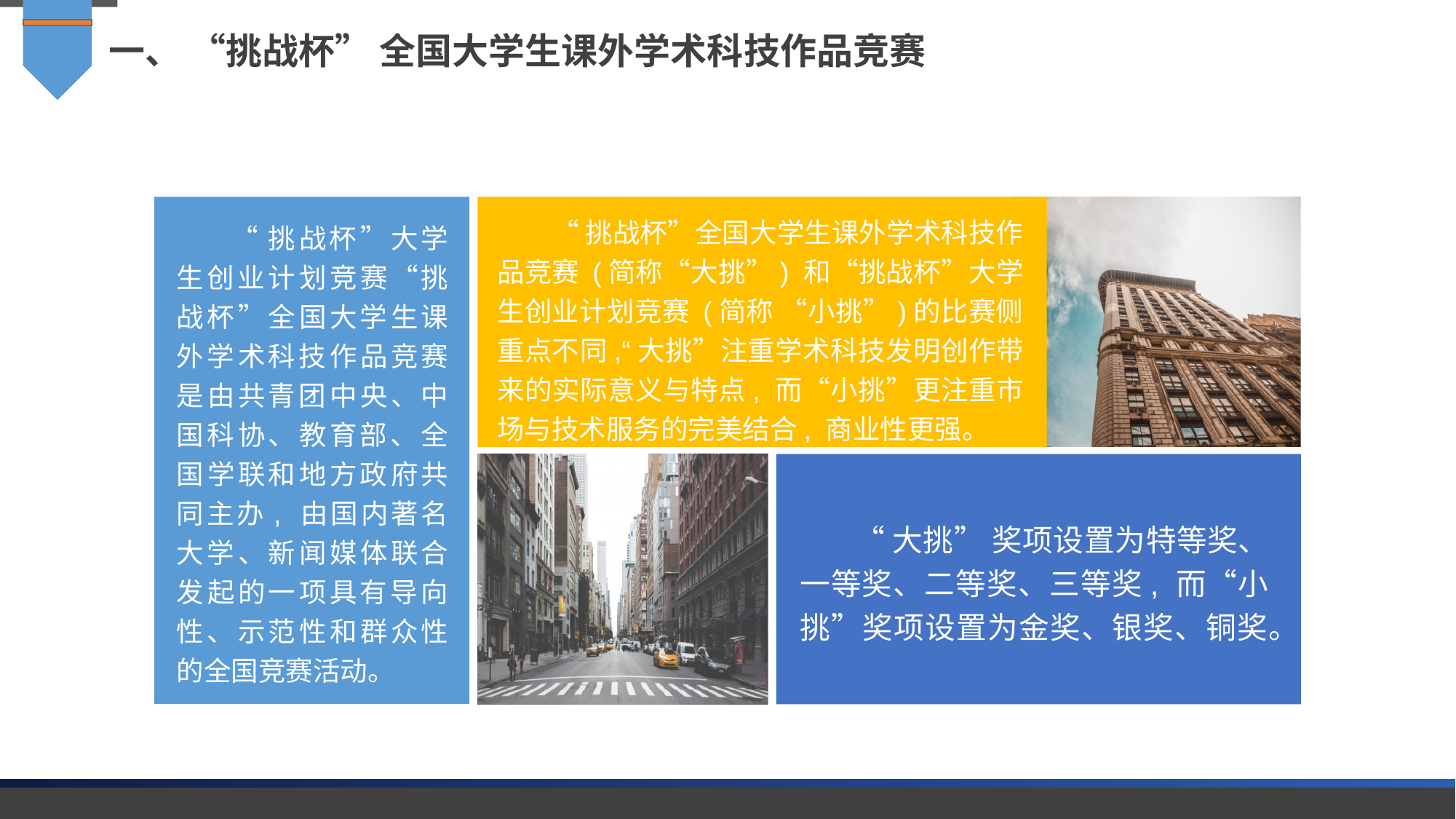

一、 “挑战杯” 全国大学生课外学术科技作品竞赛

“挑战杯”全国大学生课外学术科技作品竞赛 (简称“大挑”) 和“挑战杯”大学生创业计划竞赛 (简称 “小挑”)的比赛侧重点不同,“大挑”注重学术科技发明创作带来的实际意义与特点, 而“小挑”更注重市场与技术服务的完美结合, 商业性更强。
“挑战杯”大学生创业计划竞赛“挑战杯”全国大学生课外学术科技作品竞赛是由共青团中央、中国科协、教育部、全国学联和地方政府共同主办, 由国内著名大学、新闻媒体联合发起的一项具有导向性、示范性和群众性的全国竞赛活动。

“大挑” 奖项设置为特等奖、一等奖、二等奖、三等奖, 而“小挑”奖项设置为金奖、银奖、铜奖。